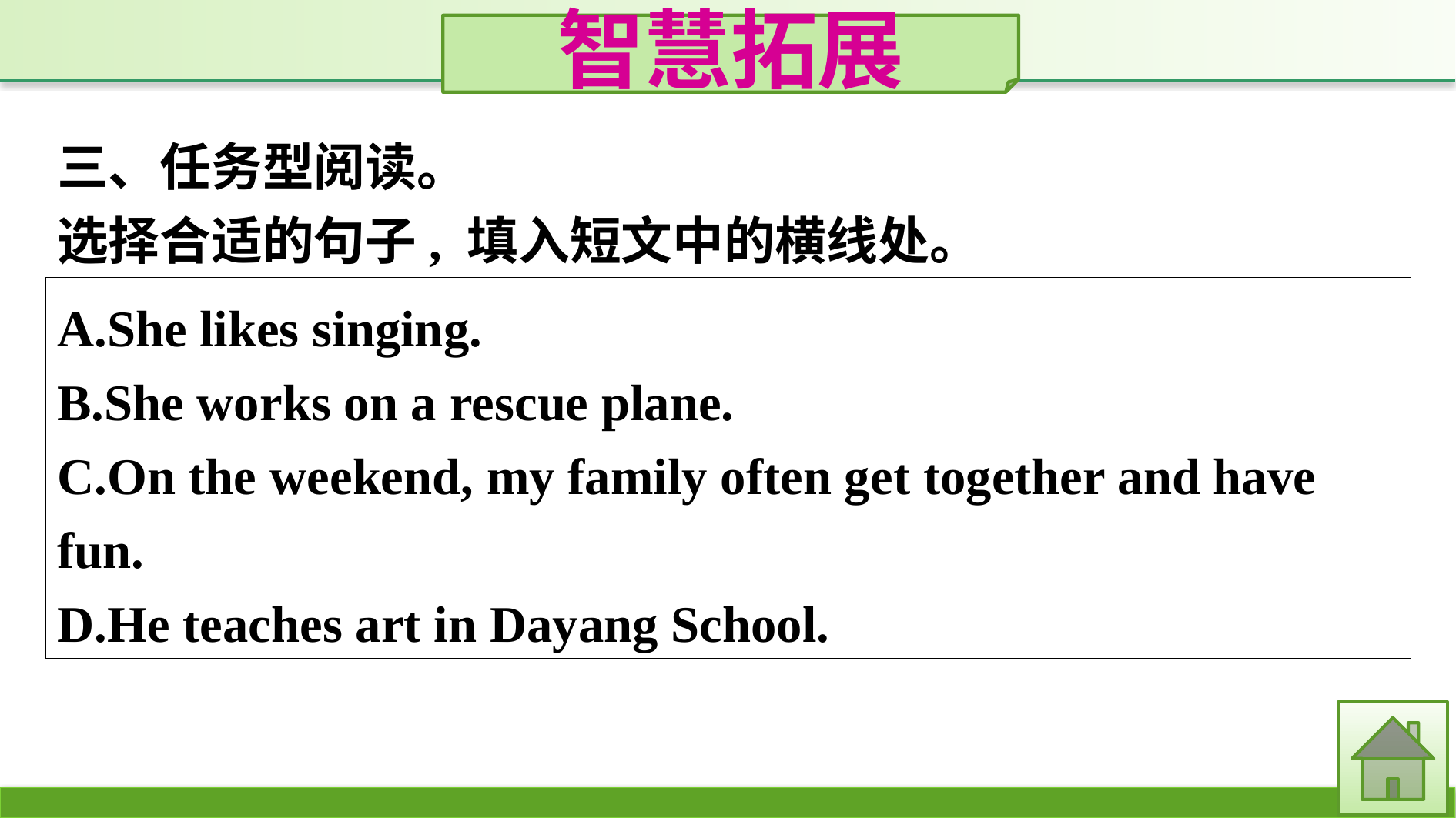

智慧拓展
三、任务型阅读。
选择合适的句子, 填入短文中的横线处。
A.She likes singing.
B.She works on a rescue plane.
C.On the weekend, my family often get together and have fun.
D.He teaches art in Dayang School.